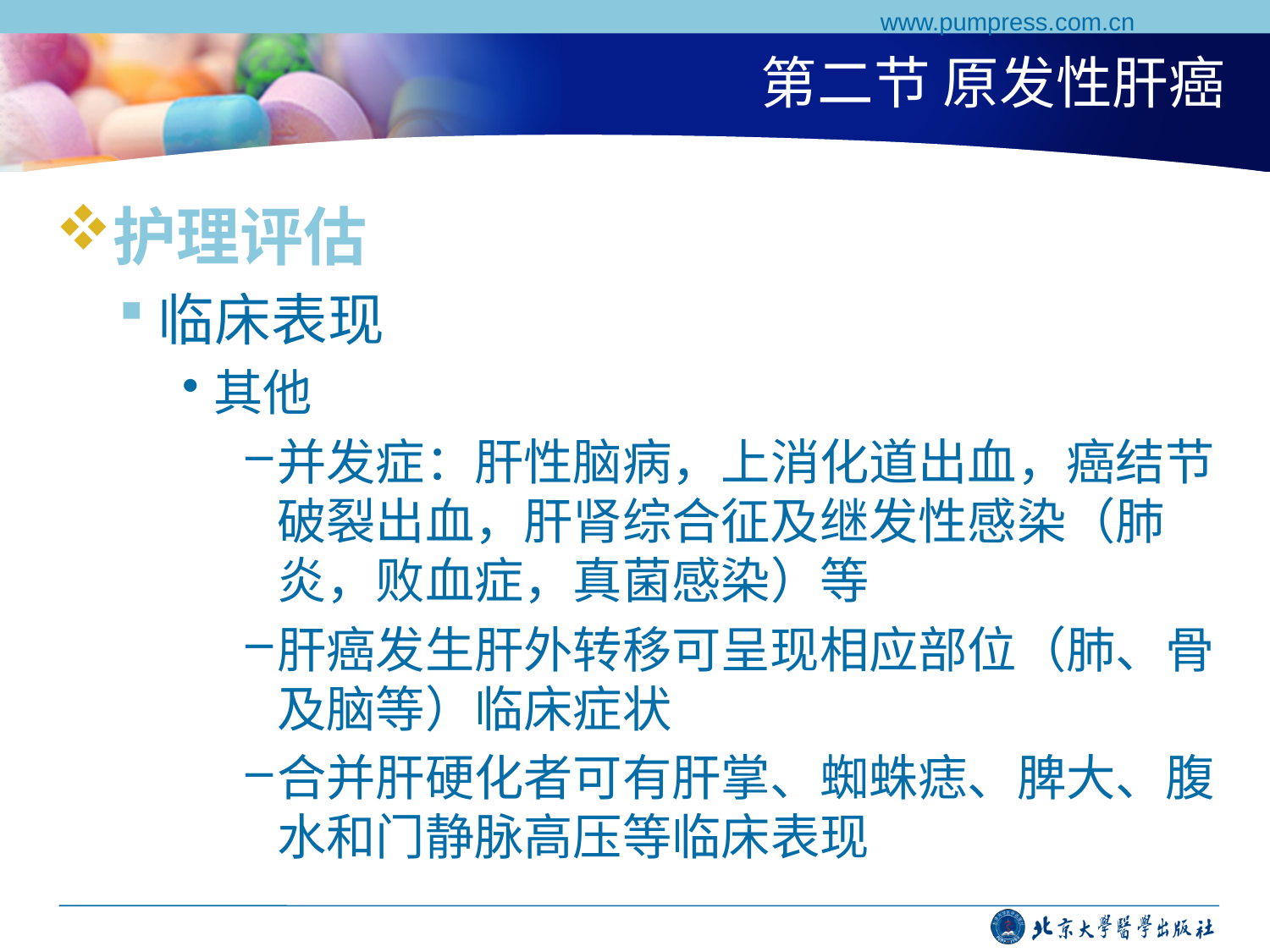

www.pumpress.com.cn
# 第二节 原发性肝癌
护理评估
临床表现
其他
并发症：肝性脑病，上消化道出血，癌结节破裂出血，肝肾综合征及继发性感染（肺炎，败血症，真菌感染）等
肝癌发生肝外转移可呈现相应部位（肺、骨及脑等）临床症状
合并肝硬化者可有肝掌、蜘蛛痣、脾大、腹水和门静脉高压等临床表现